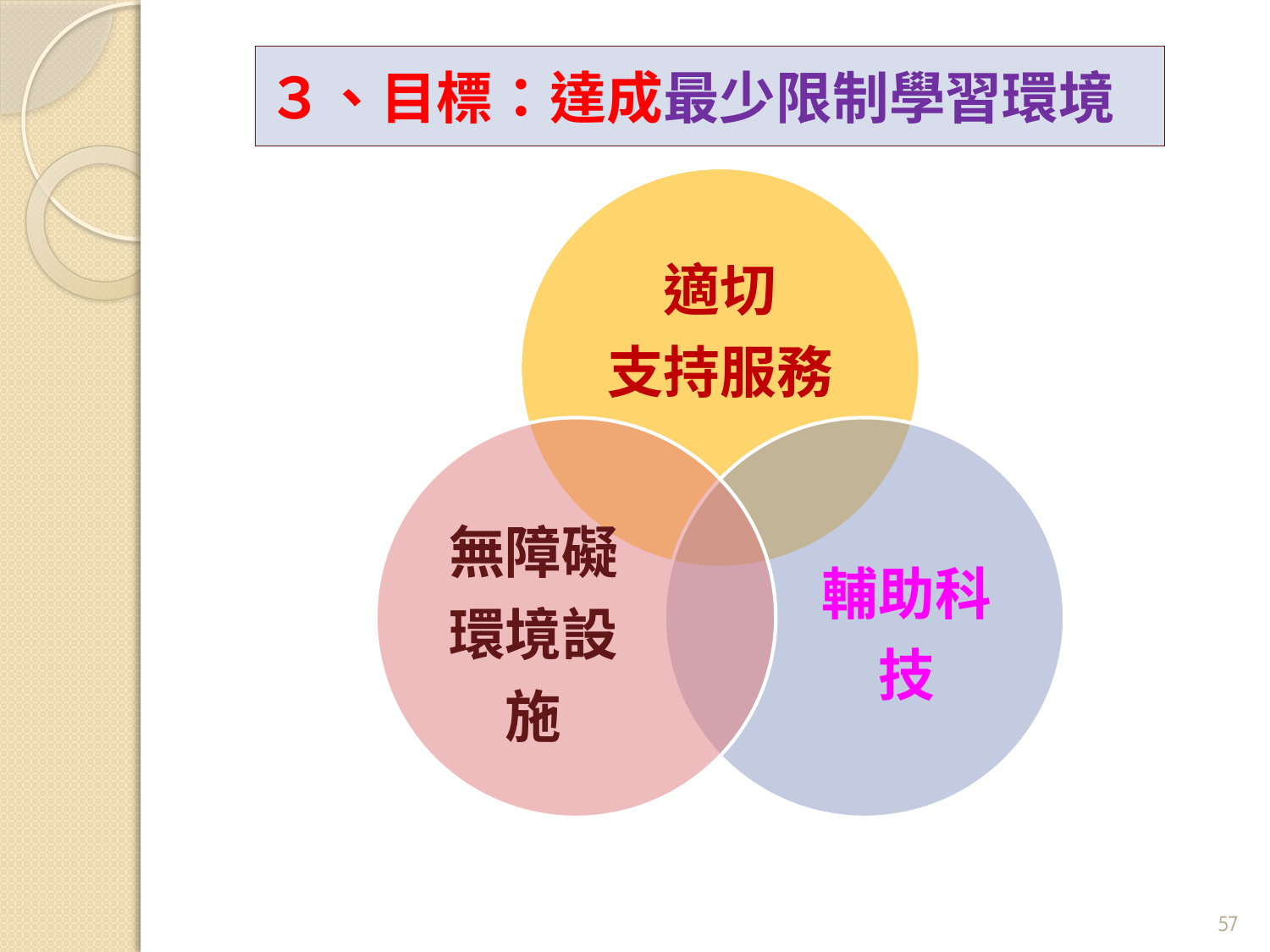

# ３、目標：達成最少限制學習環境
適切
支持服務
輔助科技
無障礙
環境設施
57